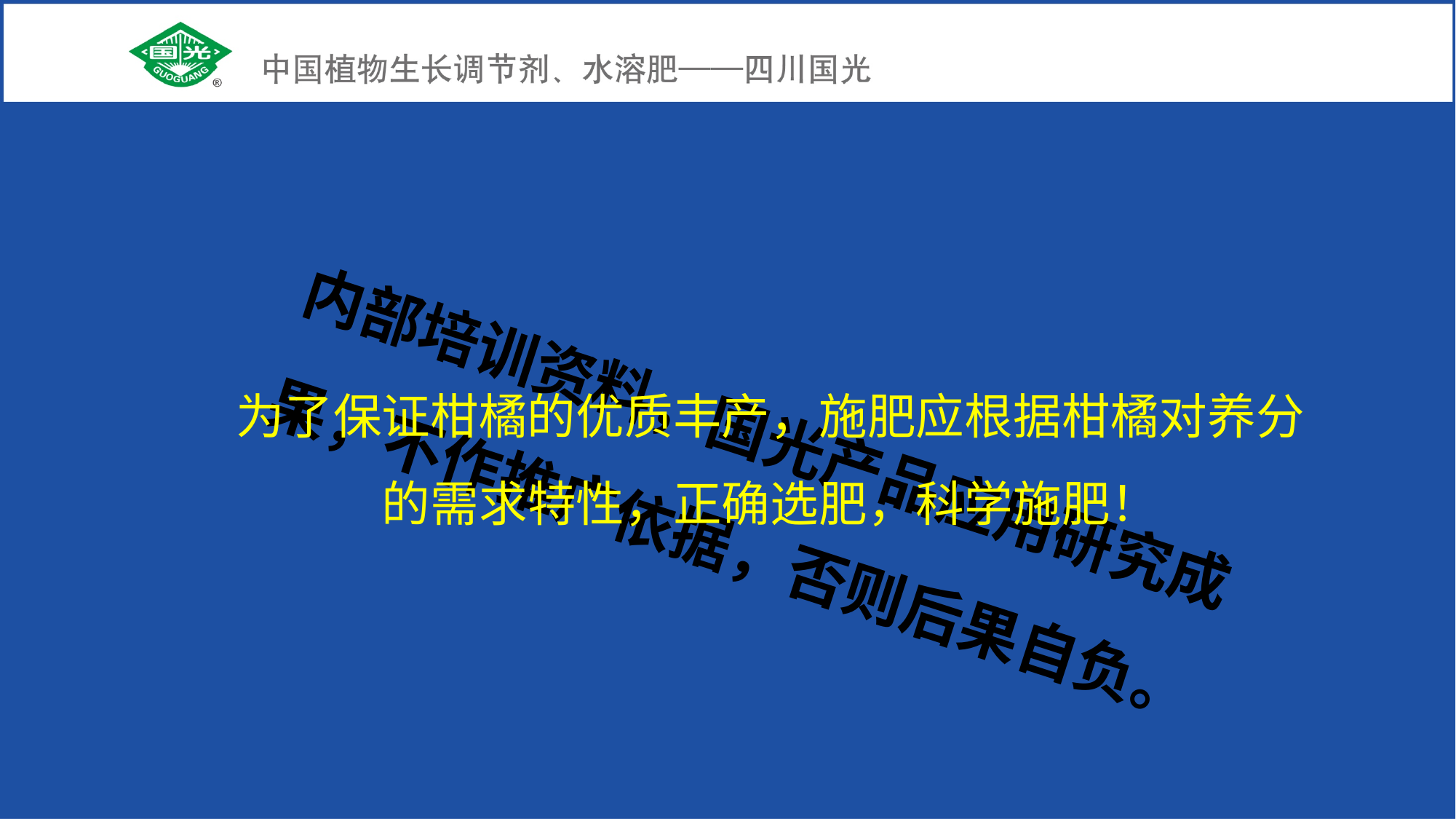

为了保证柑橘的优质丰产，施肥应根据柑橘对养分的需求特性，正确选肥，科学施肥！